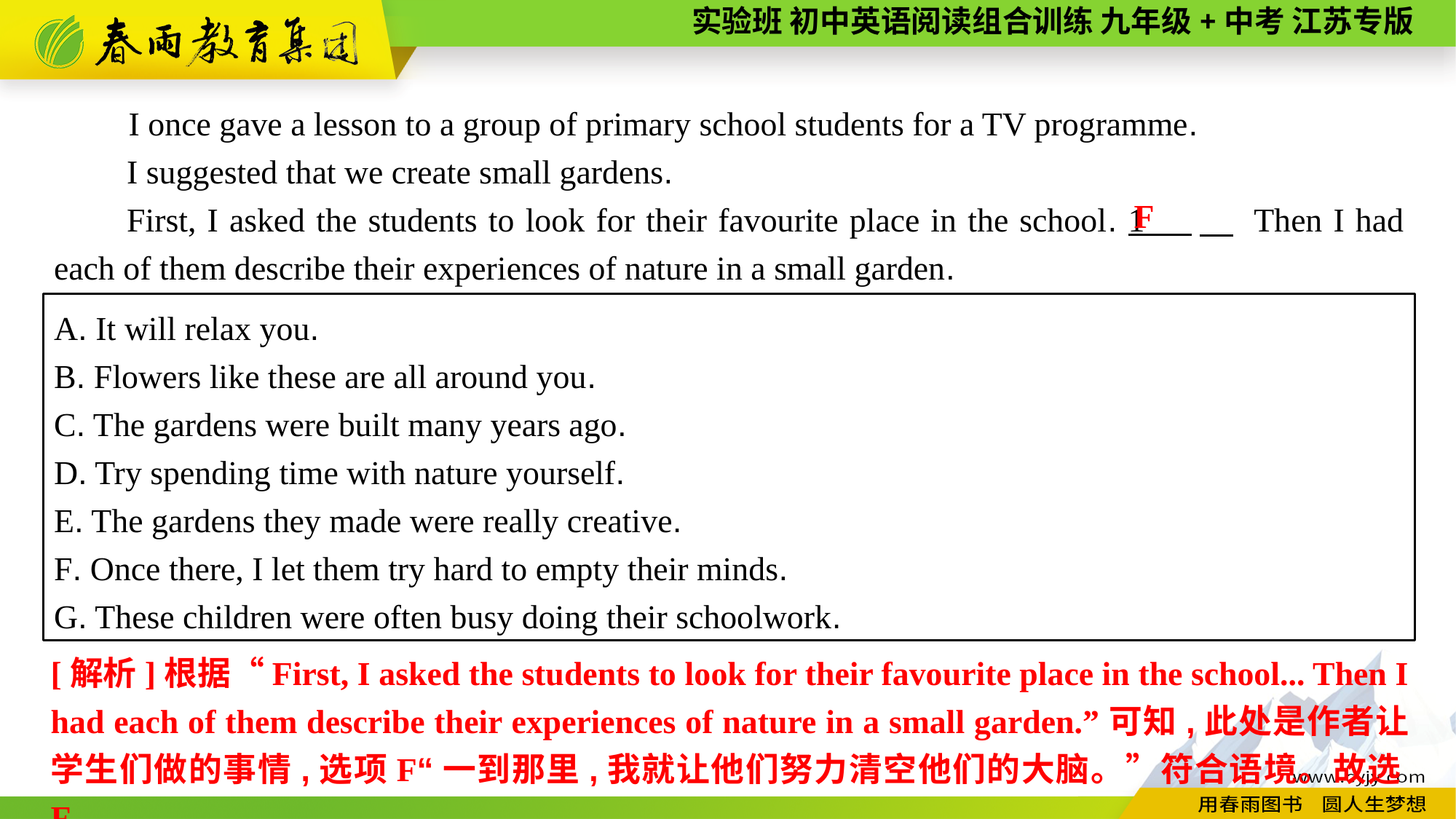

I once gave a lesson to a group of primary school students for a TV programme.
I suggested that we create small gardens.
First, I asked the students to look for their favourite place in the school. 1    　 Then I had each of them describe their experiences of nature in a small garden.
F
A. It will relax you.
B. Flowers like these are all around you.
C. The gardens were built many years ago.
D. Try spending time with nature yourself.
E. The gardens they made were really creative.
F. Once there, I let them try hard to empty their minds.
G. These children were often busy doing their schoolwork.
[解析]根据“First, I asked the students to look for their favourite place in the school... Then I had each of them describe their experiences of nature in a small garden.”可知,此处是作者让学生们做的事情,选项F“一到那里,我就让他们努力清空他们的大脑。”符合语境。故选F。